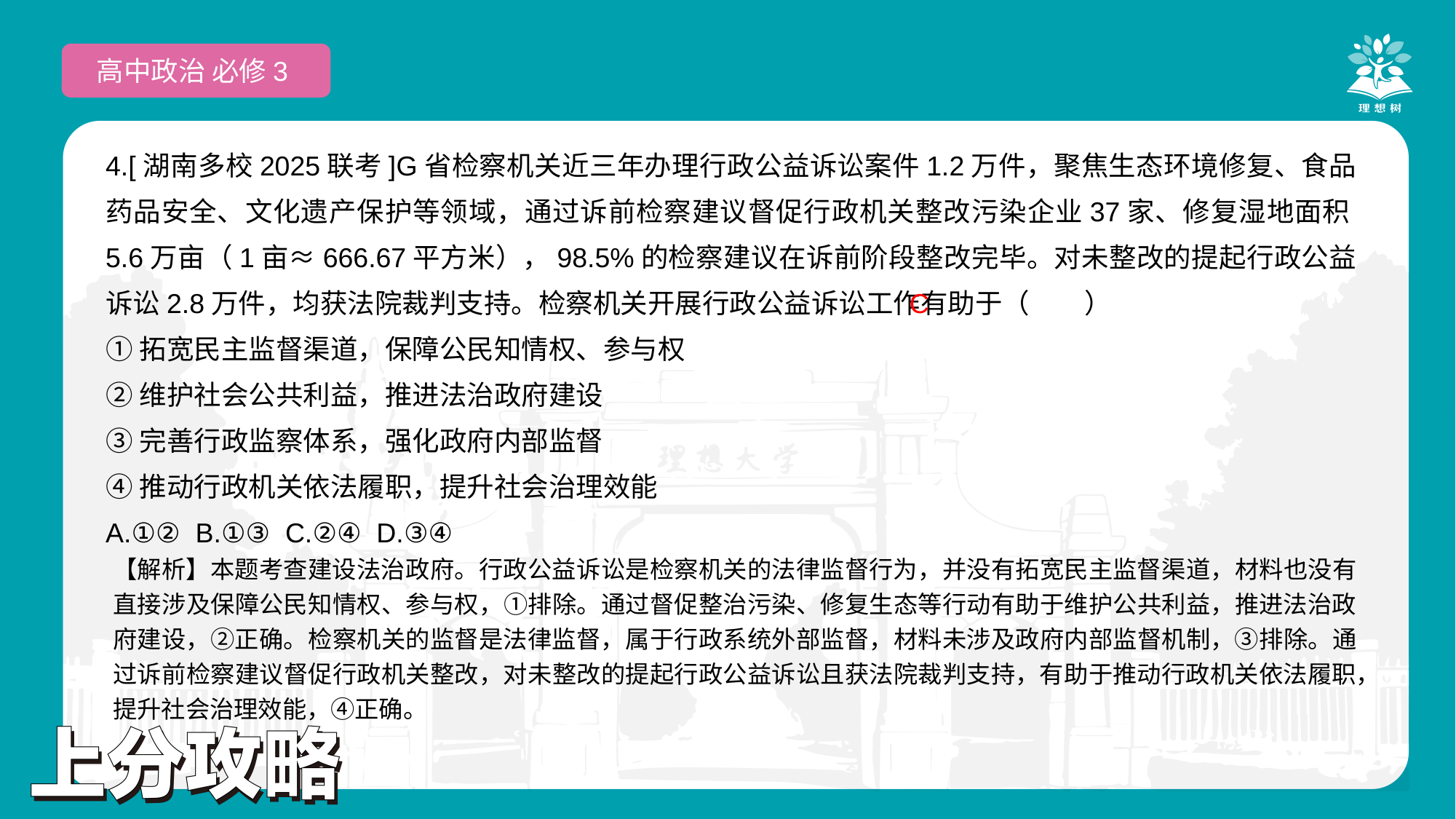

高中政治 必修3
4.[湖南多校2025联考]G省检察机关近三年办理行政公益诉讼案件1.2万件，聚焦生态环境修复、食品药品安全、文化遗产保护等领域，通过诉前检察建议督促行政机关整改污染企业37家、修复湿地面积5.6万亩（1亩≈666.67平方米），98.5%的检察建议在诉前阶段整改完毕。对未整改的提起行政公益诉讼2.8万件，均获法院裁判支持。检察机关开展行政公益诉讼工作有助于（　　）
①拓宽民主监督渠道，保障公民知情权、参与权
②维护社会公共利益，推进法治政府建设
③完善行政监察体系，强化政府内部监督
④推动行政机关依法履职，提升社会治理效能
A.①②  B.①③  C.②④  D.③④
 C
【解析】本题考查建设法治政府。行政公益诉讼是检察机关的法律监督行为，并没有拓宽民主监督渠道，材料也没有直接涉及保障公民知情权、参与权，①排除。通过督促整治污染、修复生态等行动有助于维护公共利益，推进法治政府建设，②正确。检察机关的监督是法律监督，属于行政系统外部监督，材料未涉及政府内部监督机制，③排除。通过诉前检察建议督促行政机关整改，对未整改的提起行政公益诉讼且获法院裁判支持，有助于推动行政机关依法履职，提升社会治理效能，④正确。